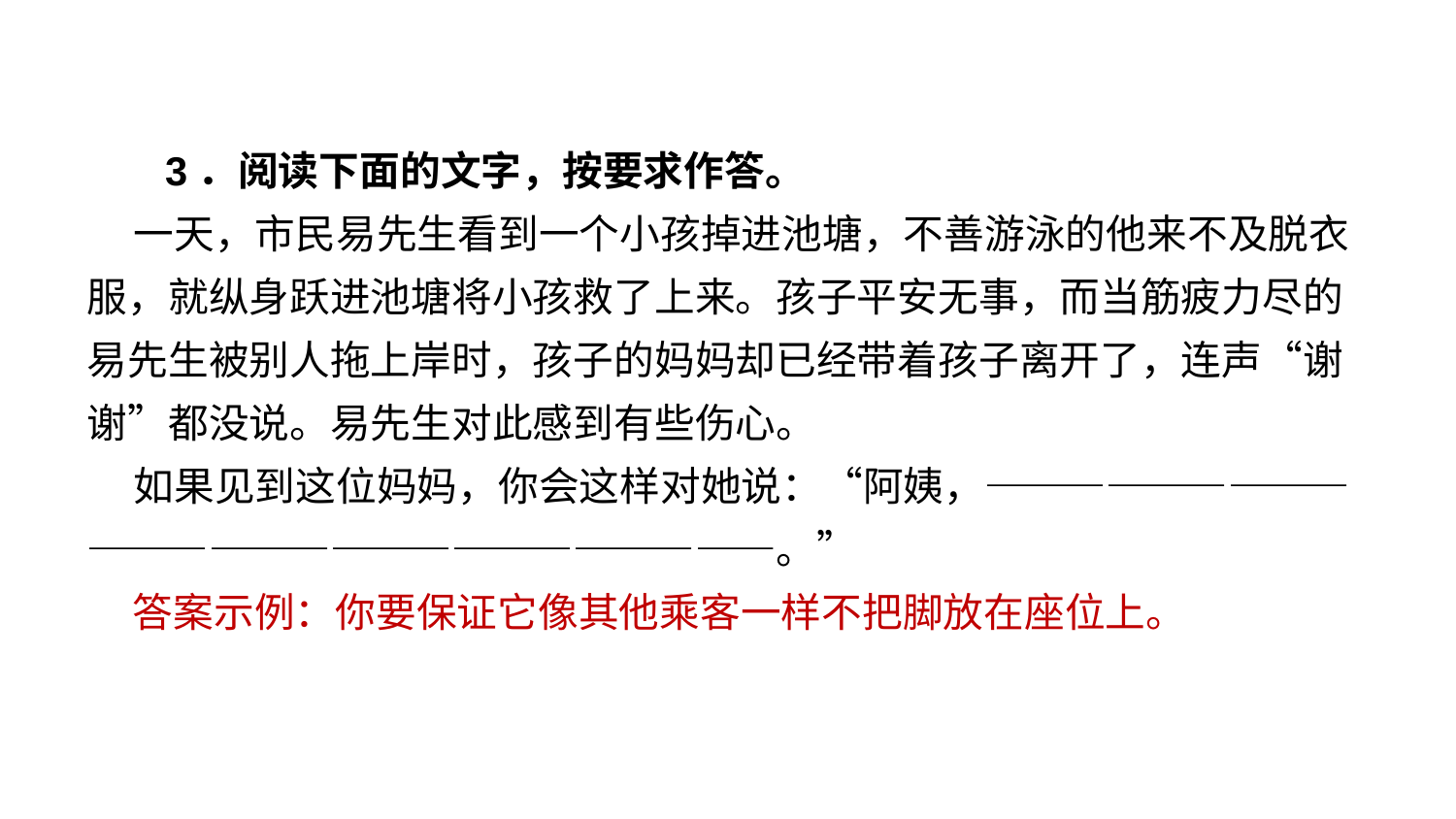

3．阅读下面的文字，按要求作答。
    一天，市民易先生看到一个小孩掉进池塘，不善游泳的他来不及脱衣服，就纵身跃进池塘将小孩救了上来。孩子平安无事，而当筋疲力尽的易先生被别人拖上岸时，孩子的妈妈却已经带着孩子离开了，连声“谢谢”都没说。易先生对此感到有些伤心。
    如果见到这位妈妈，你会这样对她说：“阿姨，——————————————————————————。”
    答案示例：你要保证它像其他乘客一样不把脚放在座位上。